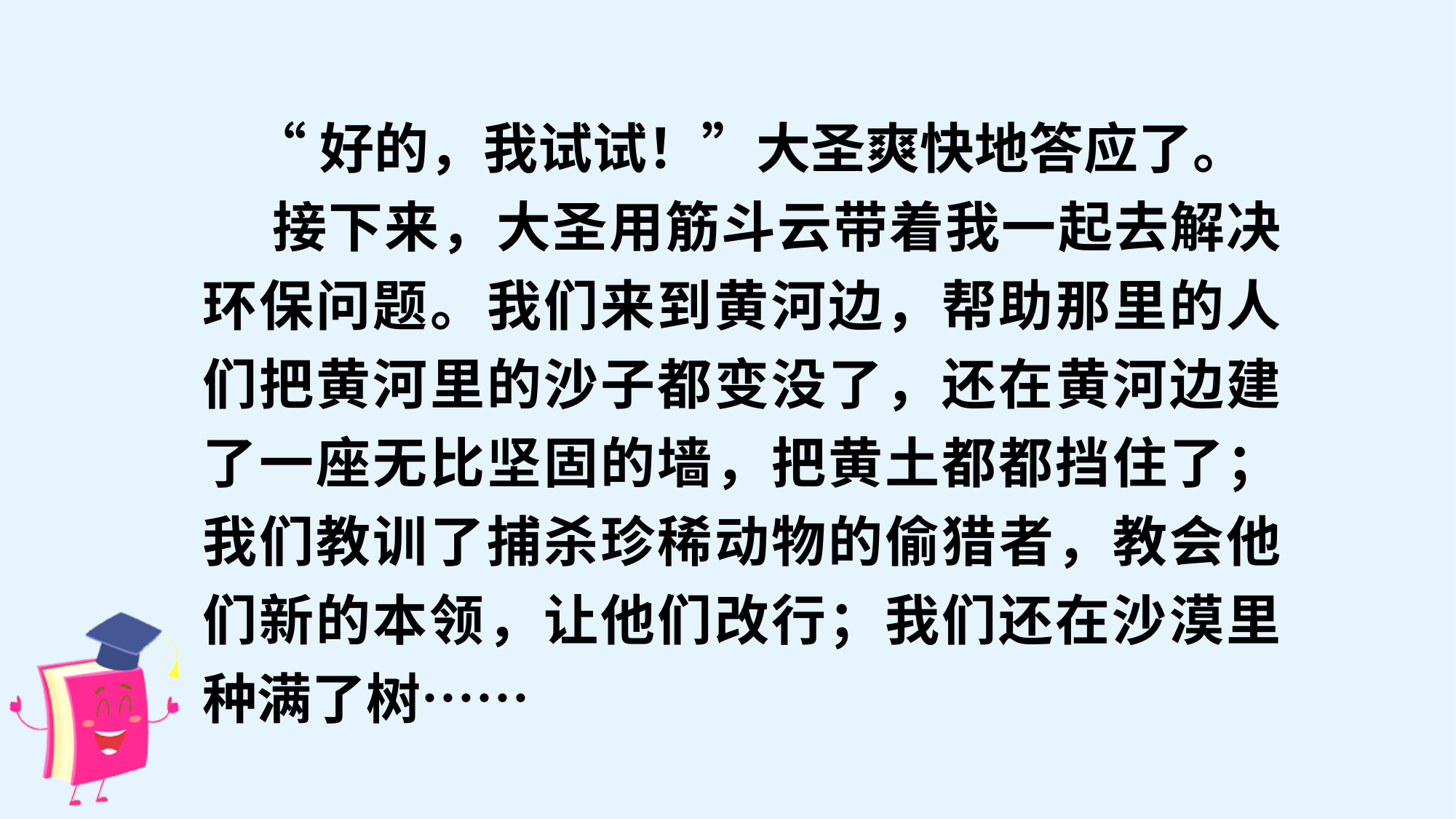

“好的，我试试！”大圣爽快地答应了。
    接下来，大圣用筋斗云带着我一起去解决环保问题。我们来到黄河边，帮助那里的人们把黄河里的沙子都变没了，还在黄河边建了一座无比坚固的墙，把黄土都都挡住了；我们教训了捕杀珍稀动物的偷猎者，教会他们新的本领，让他们改行；我们还在沙漠里种满了树……